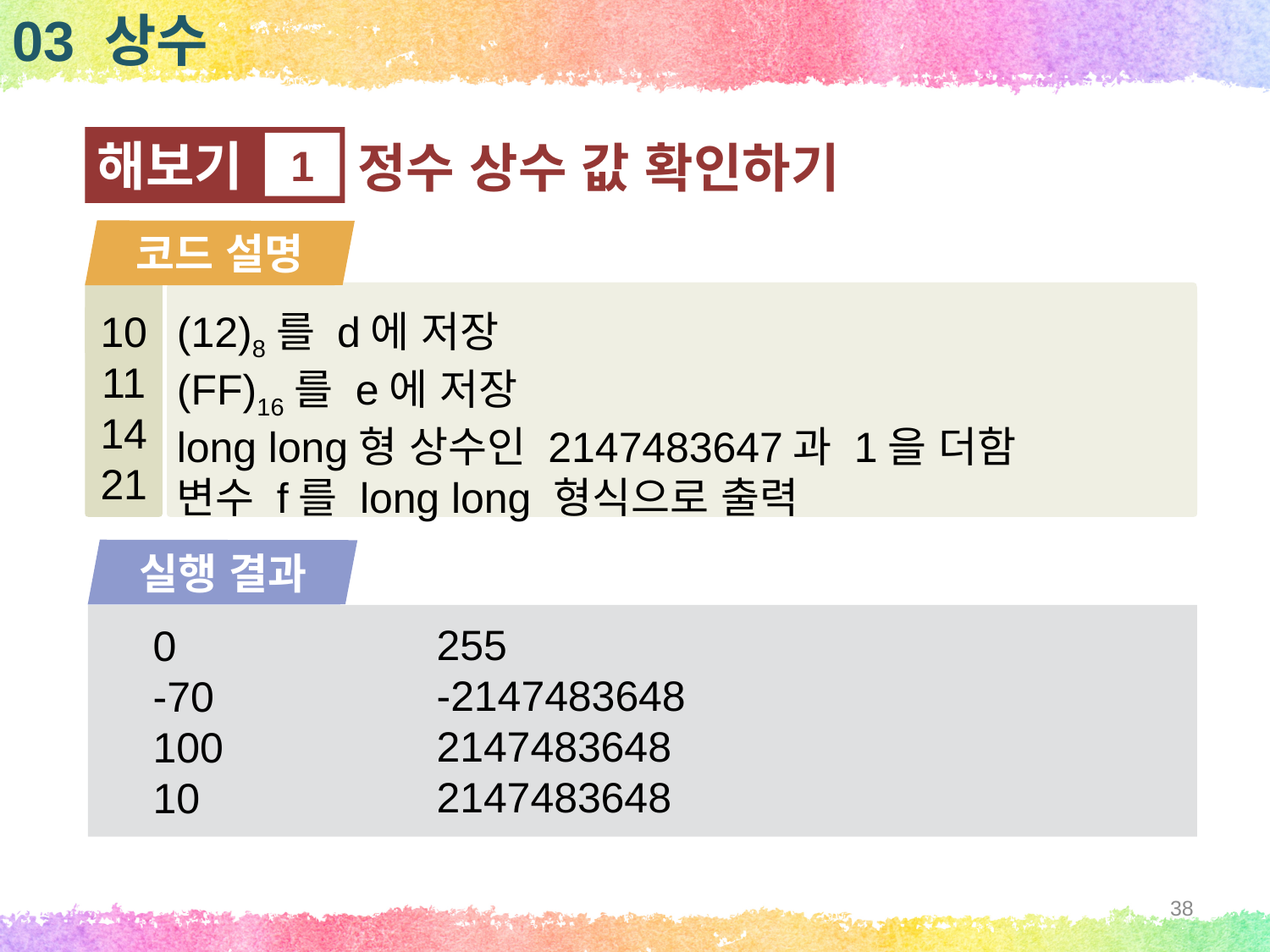

03 상수
해보기
1
정수 상수 값 확인하기
코드 설명

10
11
14
21
(12)8를 d에 저장
(FF)16를 e에 저장
long long형 상수인 2147483647과 1을 더함
변수 f를 long long 형식으로 출력
실행 결과
0
-70
100
10
255
-2147483648
2147483648
2147483648
38